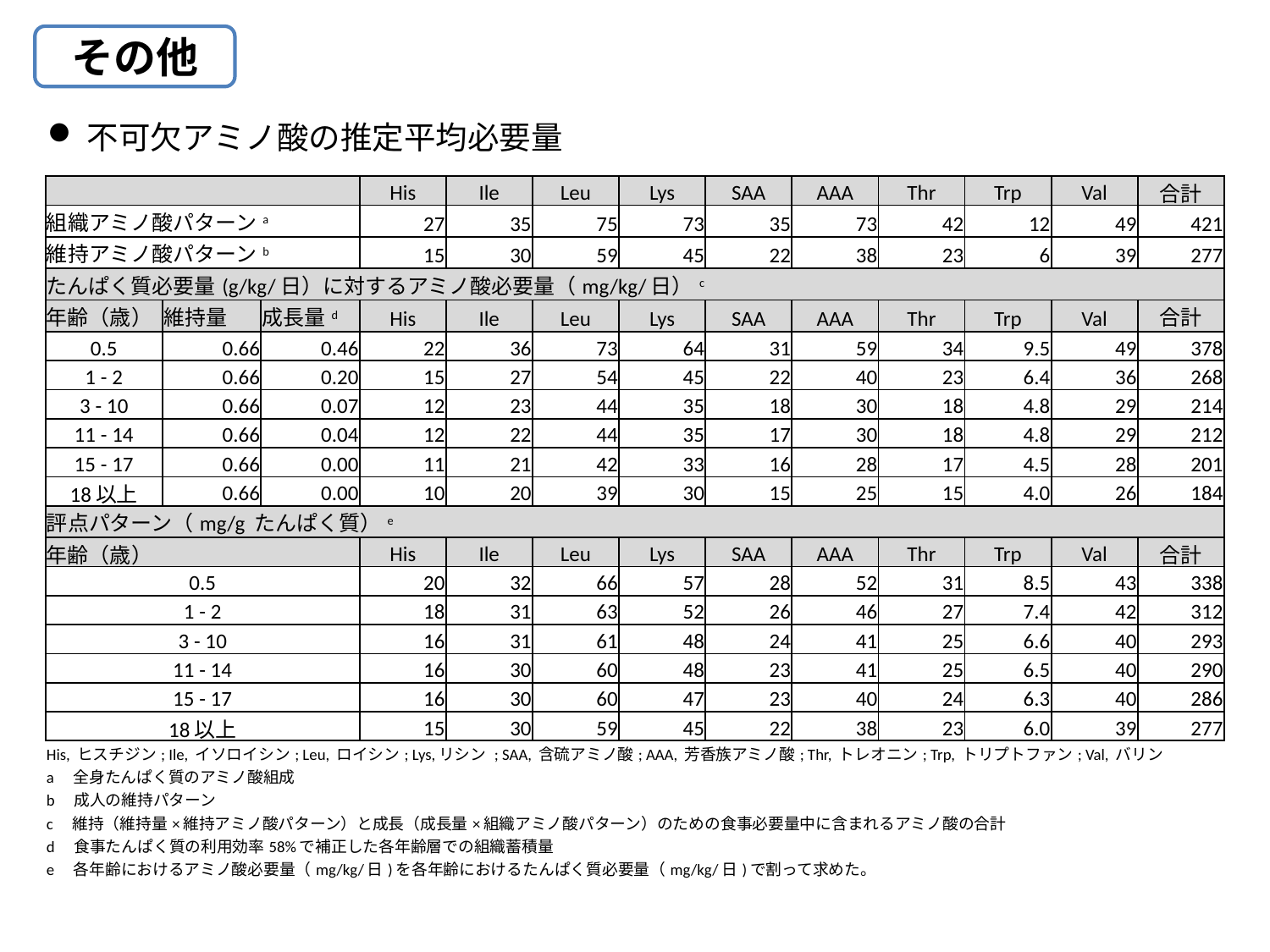

その他
不可欠アミノ酸の推定平均必要量
|  |  |  | His | Ile | Leu | Lys | SAA | AAA | Thr | Trp | Val | 合計 |
| --- | --- | --- | --- | --- | --- | --- | --- | --- | --- | --- | --- | --- |
| 組織アミノ酸パターンa |  |  | 27 | 35 | 75 | 73 | 35 | 73 | 42 | 12 | 49 | 421 |
| 維持アミノ酸パターンb |  |  | 15 | 30 | 59 | 45 | 22 | 38 | 23 | 6 | 39 | 277 |
| たんぱく質必要量(g/kg/日）に対するアミノ酸必要量（mg/kg/日）c |  |  |  |  |  |  |  |  |  |  |  |  |
| 年齢（歳） | 維持量 | 成長量d | His | Ile | Leu | Lys | SAA | AAA | Thr | Trp | Val | 合計 |
| 0.5 | 0.66 | 0.46 | 22 | 36 | 73 | 64 | 31 | 59 | 34 | 9.5 | 49 | 378 |
| 1 - 2 | 0.66 | 0.20 | 15 | 27 | 54 | 45 | 22 | 40 | 23 | 6.4 | 36 | 268 |
| 3 - 10 | 0.66 | 0.07 | 12 | 23 | 44 | 35 | 18 | 30 | 18 | 4.8 | 29 | 214 |
| 11 - 14 | 0.66 | 0.04 | 12 | 22 | 44 | 35 | 17 | 30 | 18 | 4.8 | 29 | 212 |
| 15 - 17 | 0.66 | 0.00 | 11 | 21 | 42 | 33 | 16 | 28 | 17 | 4.5 | 28 | 201 |
| 18以上 | 0.66 | 0.00 | 10 | 20 | 39 | 30 | 15 | 25 | 15 | 4.0 | 26 | 184 |
| 評点パターン（mg/g たんぱく質）e |  |  |  |  |  |  |  |  |  |  |  |  |
| 年齢（歳） |  |  | His | Ile | Leu | Lys | SAA | AAA | Thr | Trp | Val | 合計 |
| 0.5 |  |  | 20 | 32 | 66 | 57 | 28 | 52 | 31 | 8.5 | 43 | 338 |
| 1 - 2 |  |  | 18 | 31 | 63 | 52 | 26 | 46 | 27 | 7.4 | 42 | 312 |
| 3 - 10 |  |  | 16 | 31 | 61 | 48 | 24 | 41 | 25 | 6.6 | 40 | 293 |
| 11 - 14 |  |  | 16 | 30 | 60 | 48 | 23 | 41 | 25 | 6.5 | 40 | 290 |
| 15 - 17 |  |  | 16 | 30 | 60 | 47 | 23 | 40 | 24 | 6.3 | 40 | 286 |
| 18以上 |  |  | 15 | 30 | 59 | 45 | 22 | 38 | 23 | 6.0 | 39 | 277 |
| His, ヒスチジン; Ile, イソロイシン; Leu, ロイシン; Lys,リシン ; SAA, 含硫アミノ酸; AAA, 芳香族アミノ酸; Thr, トレオニン; Trp, トリプトファン; Val, バリン a　全身たんぱく質のアミノ酸組成 b　成人の維持パターン c　維持（維持量×維持アミノ酸パターン）と成長（成長量×組織アミノ酸パターン）のための食事必要量中に含まれるアミノ酸の合計 d　食事たんぱく質の利用効率58%で補正した各年齢層での組織蓄積量 e　各年齢におけるアミノ酸必要量（mg/kg/日)を各年齢におけるたんぱく質必要量（mg/kg/日)で割って求めた。 |  |  |  |  |  |  |  |  |  |  |  |  |